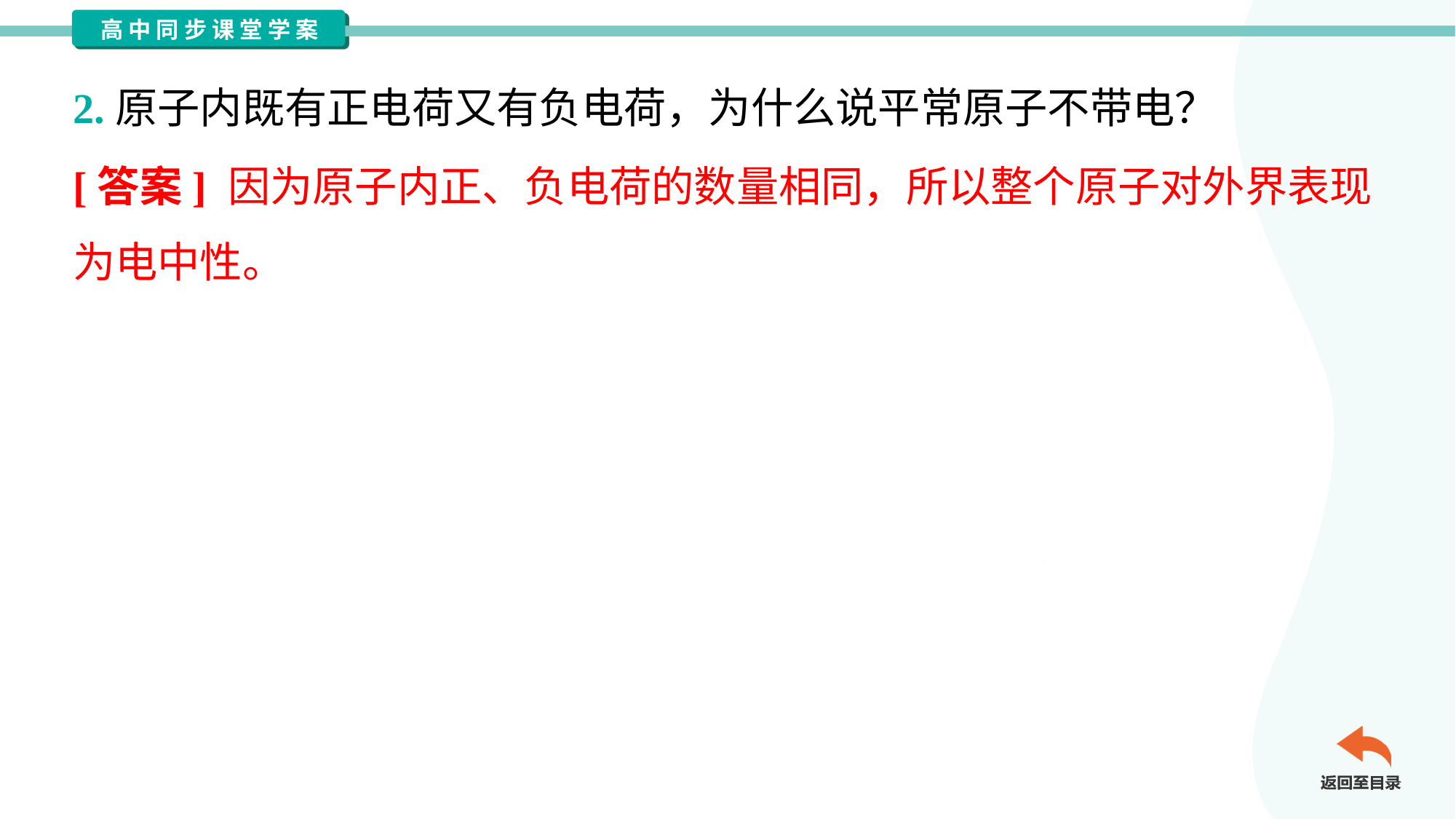

2.原子内既有正电荷又有负电荷，为什么说平常原子不带电？
[答案] 因为原子内正、负电荷的数量相同，所以整个原子对外界表现
为电中性。